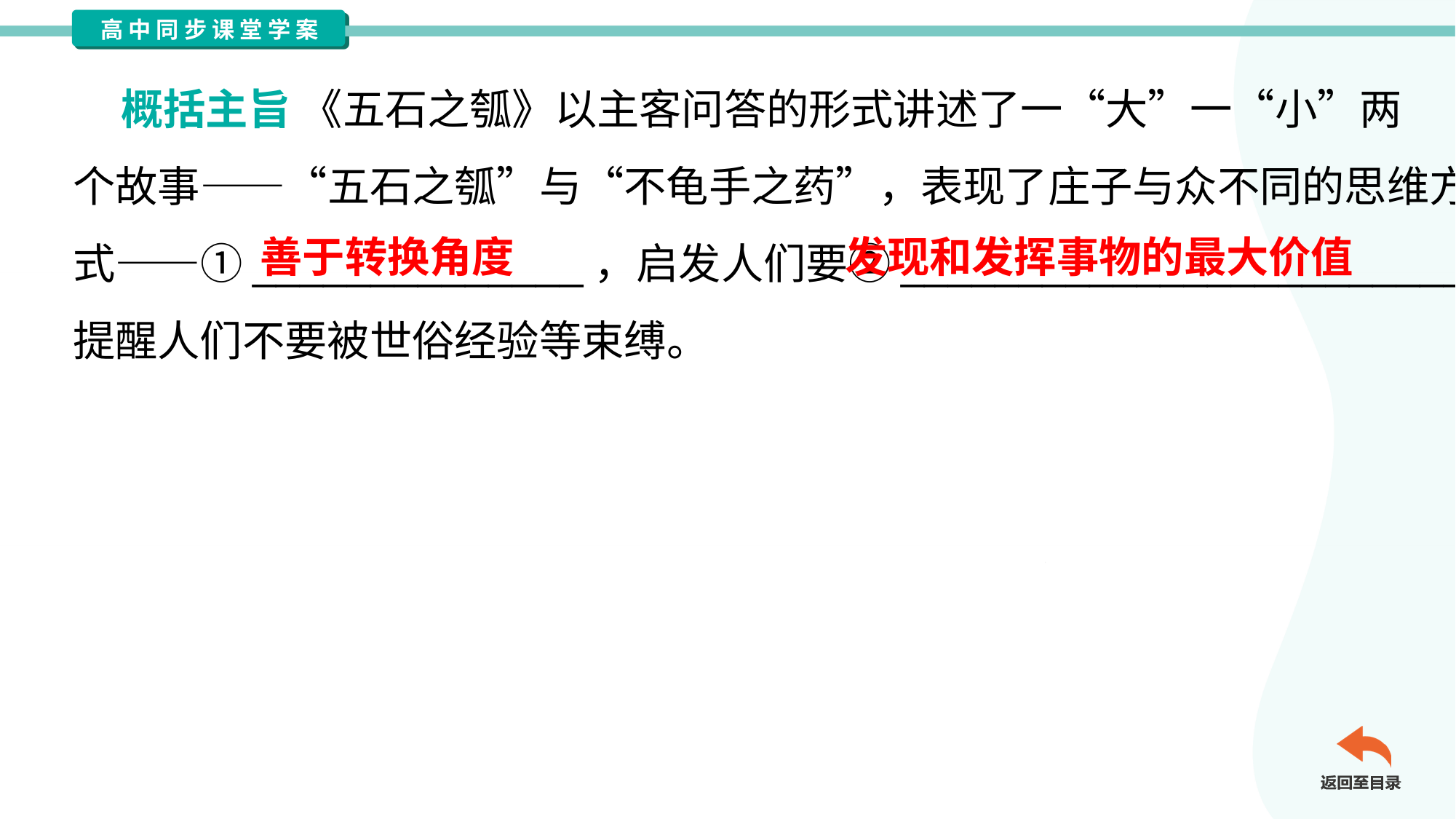

概括主旨 《五石之瓠》以主客问答的形式讲述了一“大”一“小”两
个故事——“五石之瓠”与“不龟手之药”，表现了庄子与众不同的思维方
式——①______________，启发人们要②_________________________，
提醒人们不要被世俗经验等束缚。
善于转换角度
发现和发挥事物的最大价值